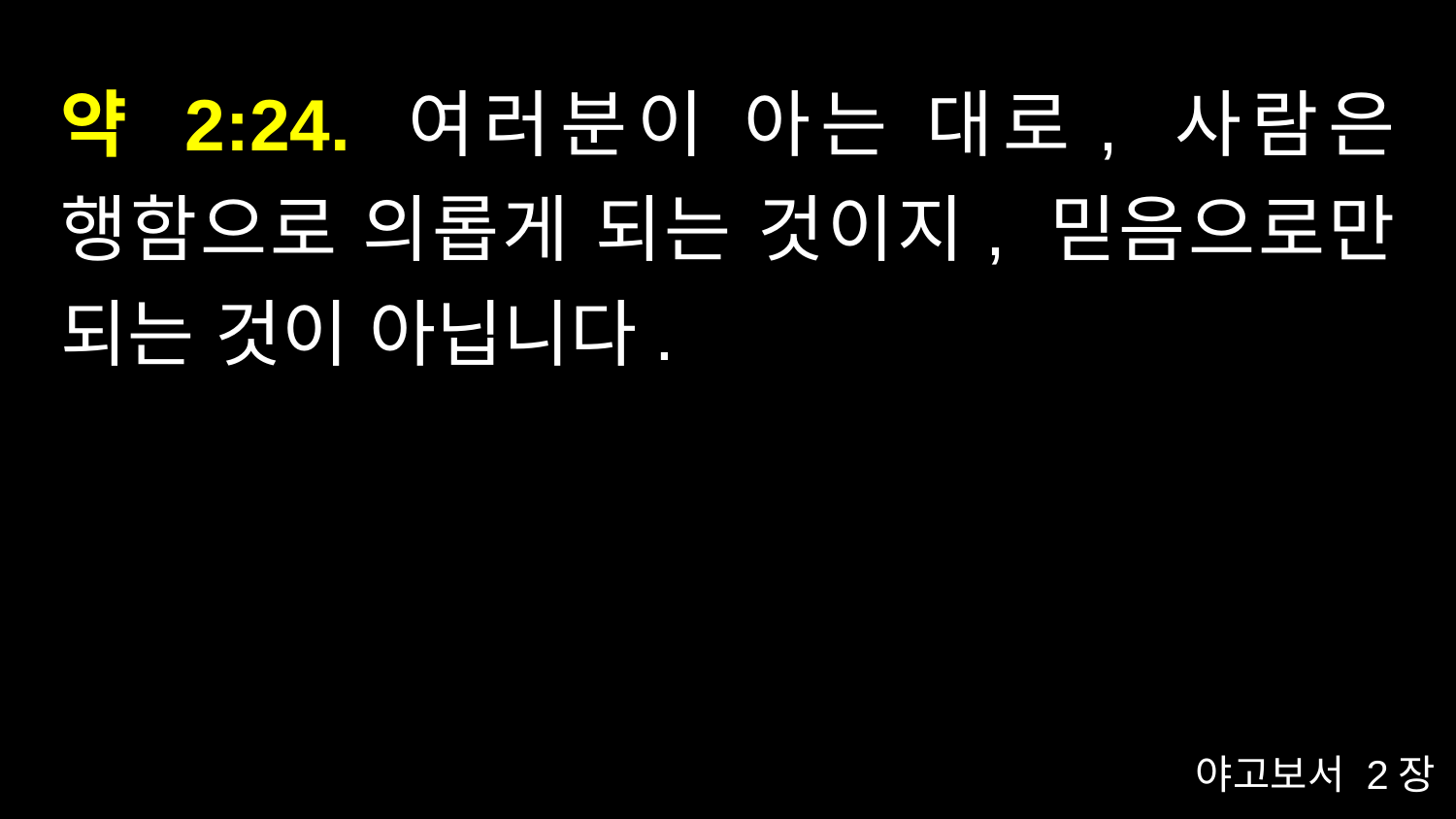

# 약 2:24. 여러분이 아는 대로, 사람은 행함으로 의롭게 되는 것이지, 믿음으로만 되는 것이 아닙니다.
야고보서 2장